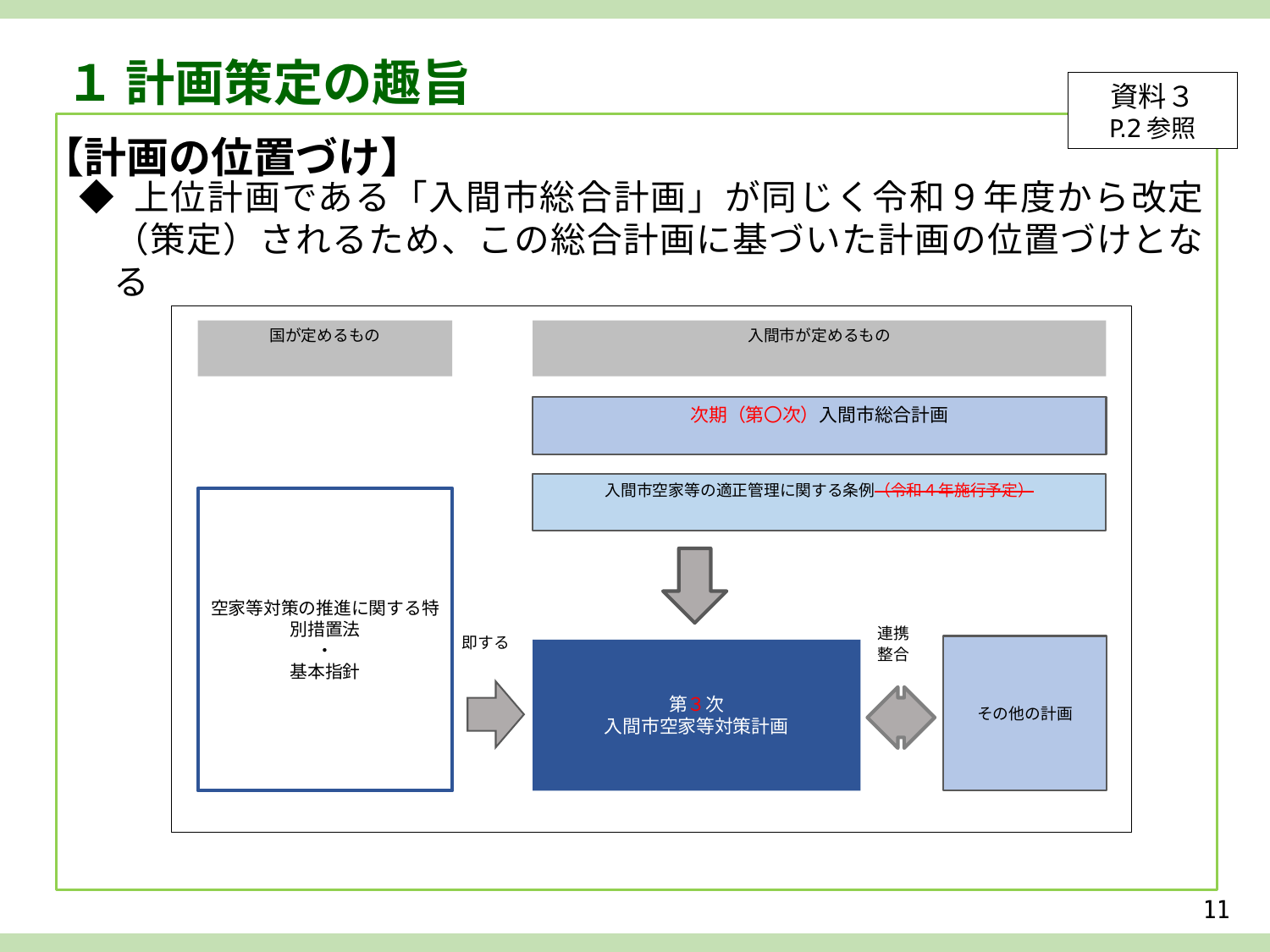

１ 計画策定の趣旨
資料３
P.2参照
【計画の位置づけ】

◆ 上位計画である「入間市総合計画」が同じく令和９年度から改定（策定）されるため、この総合計画に基づいた計画の位置づけとなる

国が定めるもの
入間市が定めるもの
次期（第〇次）入間市総合計画
入間市空家等の適正管理に関する条例（令和４年施行予定）

空家等対策の推進に関する特別措置法
・
基本指針

連携
整合
即する
その他の計画
第３次
入間市空家等対策計画

11